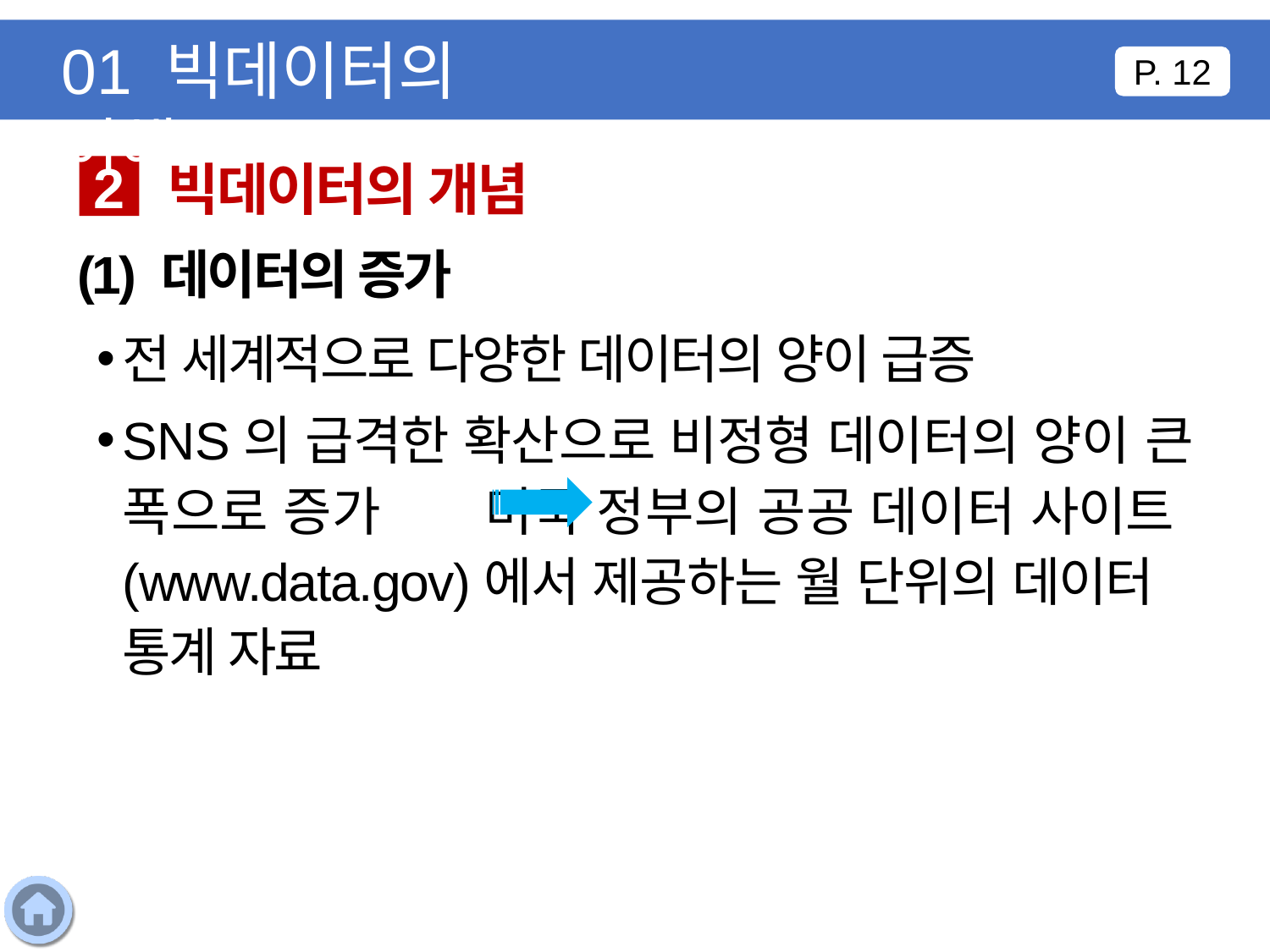

01 빅데이터의 이해
P. 12
빅데이터의 개념
2
(1) 데이터의 증가
전 세계적으로 다양한 데이터의 양이 급증
SNS의 급격한 확산으로 비정형 데이터의 양이 큰 폭으로 증가       미국 정부의 공공 데이터 사이트(www.data.gov)에서 제공하는 월 단위의 데이터 통계 자료